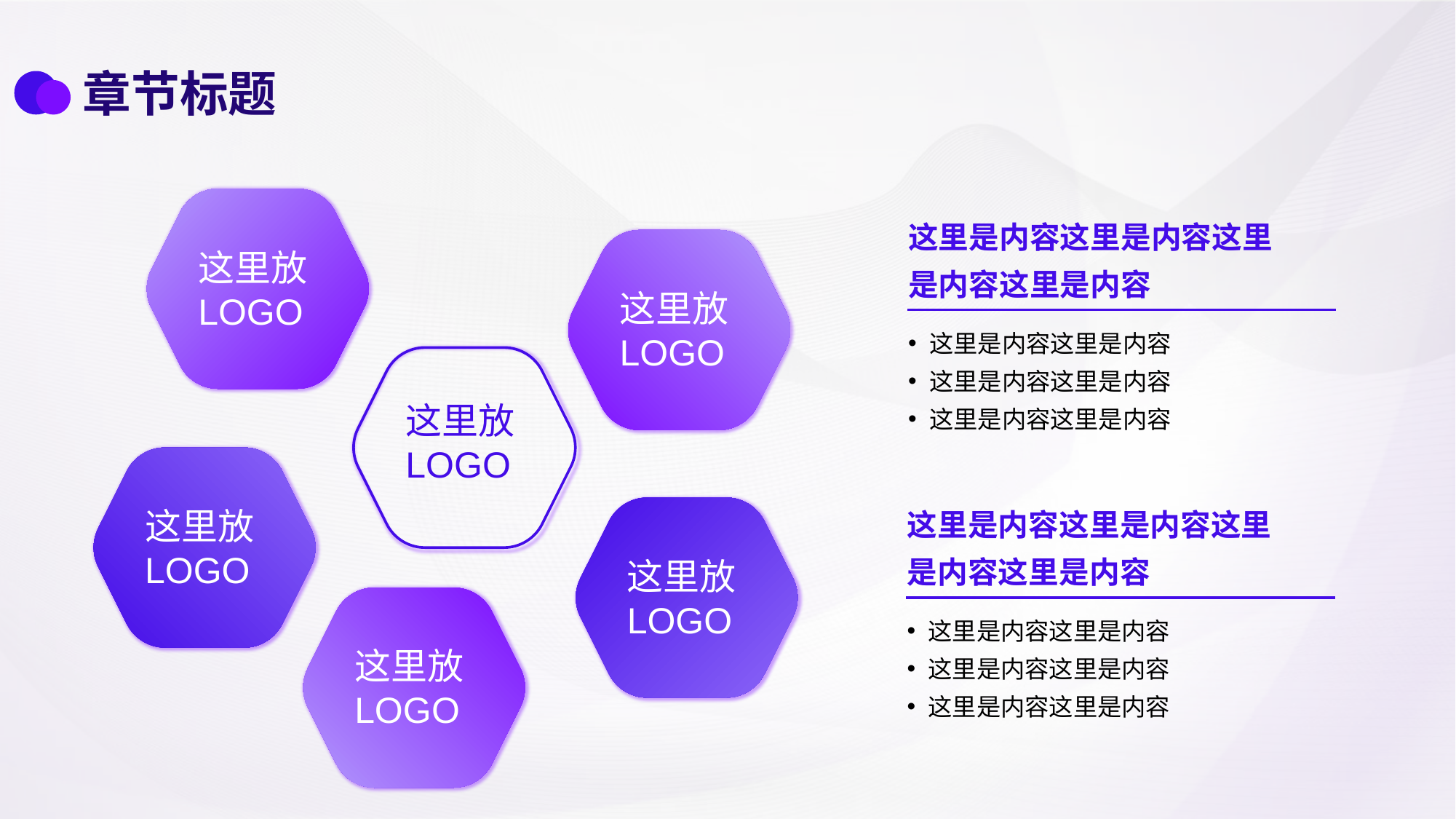

章节标题

这里是内容这里是内容这里是内容这里是内容

这里放LOGO
这里放LOGO
这里是内容这里是内容
这里是内容这里是内容
这里是内容这里是内容

这里放LOGO

这里是内容这里是内容这里是内容这里是内容

这里放LOGO
这里放LOGO

这里是内容这里是内容
这里是内容这里是内容
这里是内容这里是内容
这里放LOGO